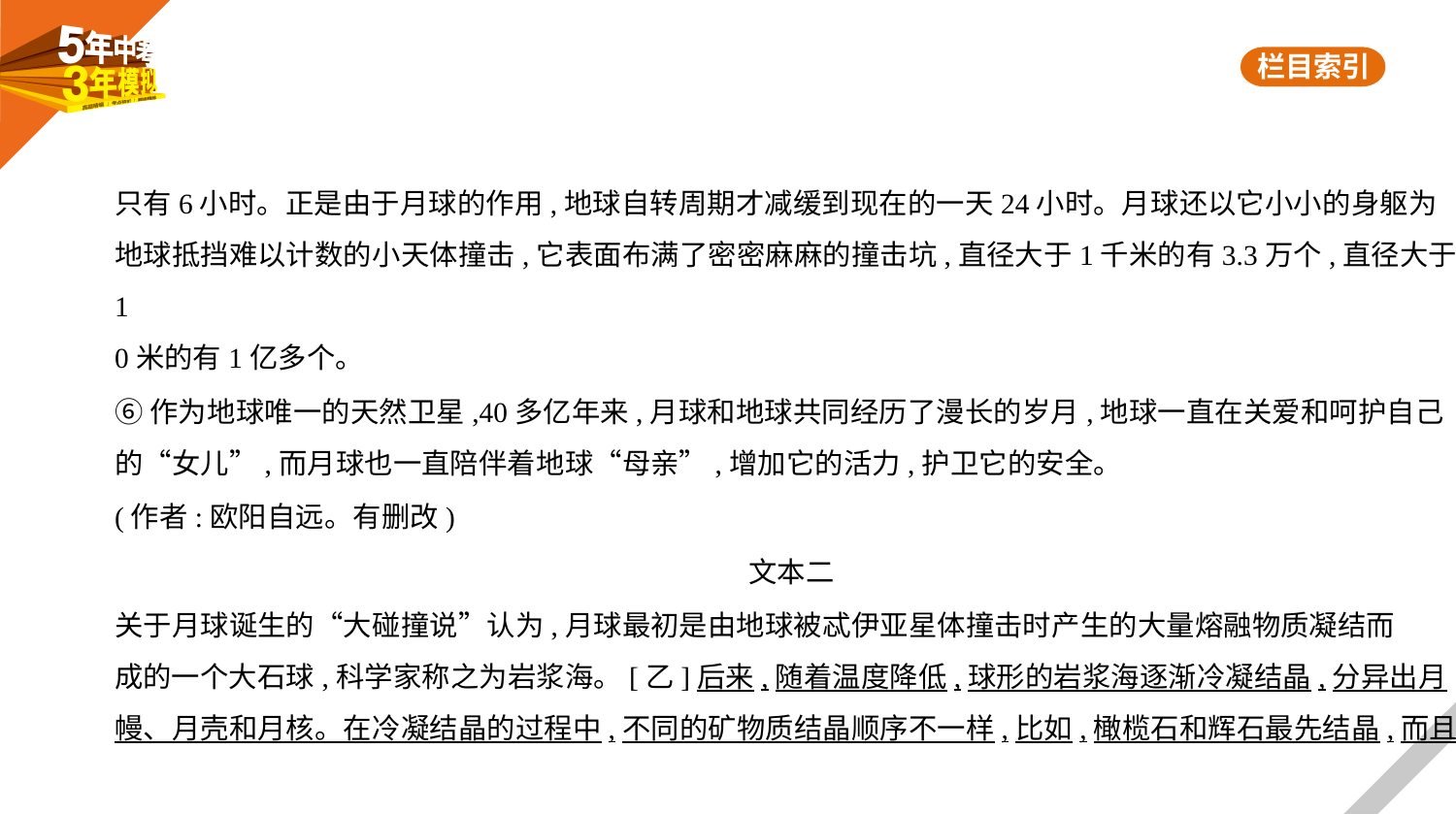

只有6小时。正是由于月球的作用,地球自转周期才减缓到现在的一天24小时。月球还以它小小的身躯为
地球抵挡难以计数的小天体撞击,它表面布满了密密麻麻的撞击坑,直径大于1千米的有3.3万个,直径大于1
0米的有1亿多个。
⑥作为地球唯一的天然卫星,40多亿年来,月球和地球共同经历了漫长的岁月,地球一直在关爱和呵护自己
的“女儿”,而月球也一直陪伴着地球“母亲”,增加它的活力,护卫它的安全。
(作者:欧阳自远。有删改)
文本二
关于月球诞生的“大碰撞说”认为,月球最初是由地球被忒伊亚星体撞击时产生的大量熔融物质凝结而
成的一个大石球,科学家称之为岩浆海。[乙]后来,随着温度降低,球形的岩浆海逐渐冷凝结晶,分异出月
幔、月壳和月核。在冷凝结晶的过程中,不同的矿物质结晶顺序不一样,比如,橄榄石和辉石最先结晶,而且